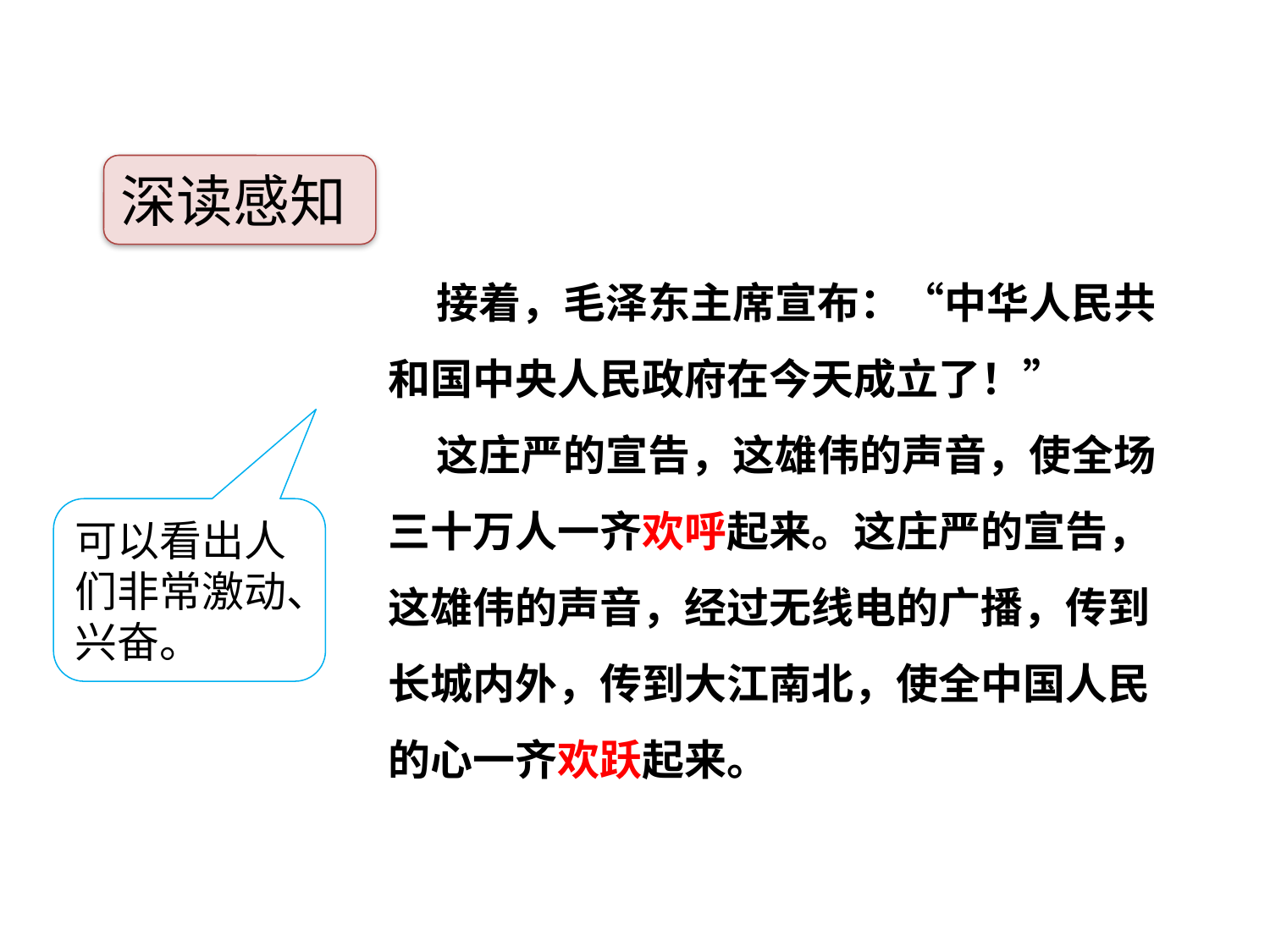

深读感知
    接着，毛泽东主席宣布：“中华人民共和国中央人民政府在今天成立了！”
    这庄严的宣告，这雄伟的声音，使全场三十万人一齐欢呼起来。这庄严的宣告，这雄伟的声音，经过无线电的广播，传到长城内外，传到大江南北，使全中国人民的心一齐欢跃起来。
可以看出人们非常激动、兴奋。